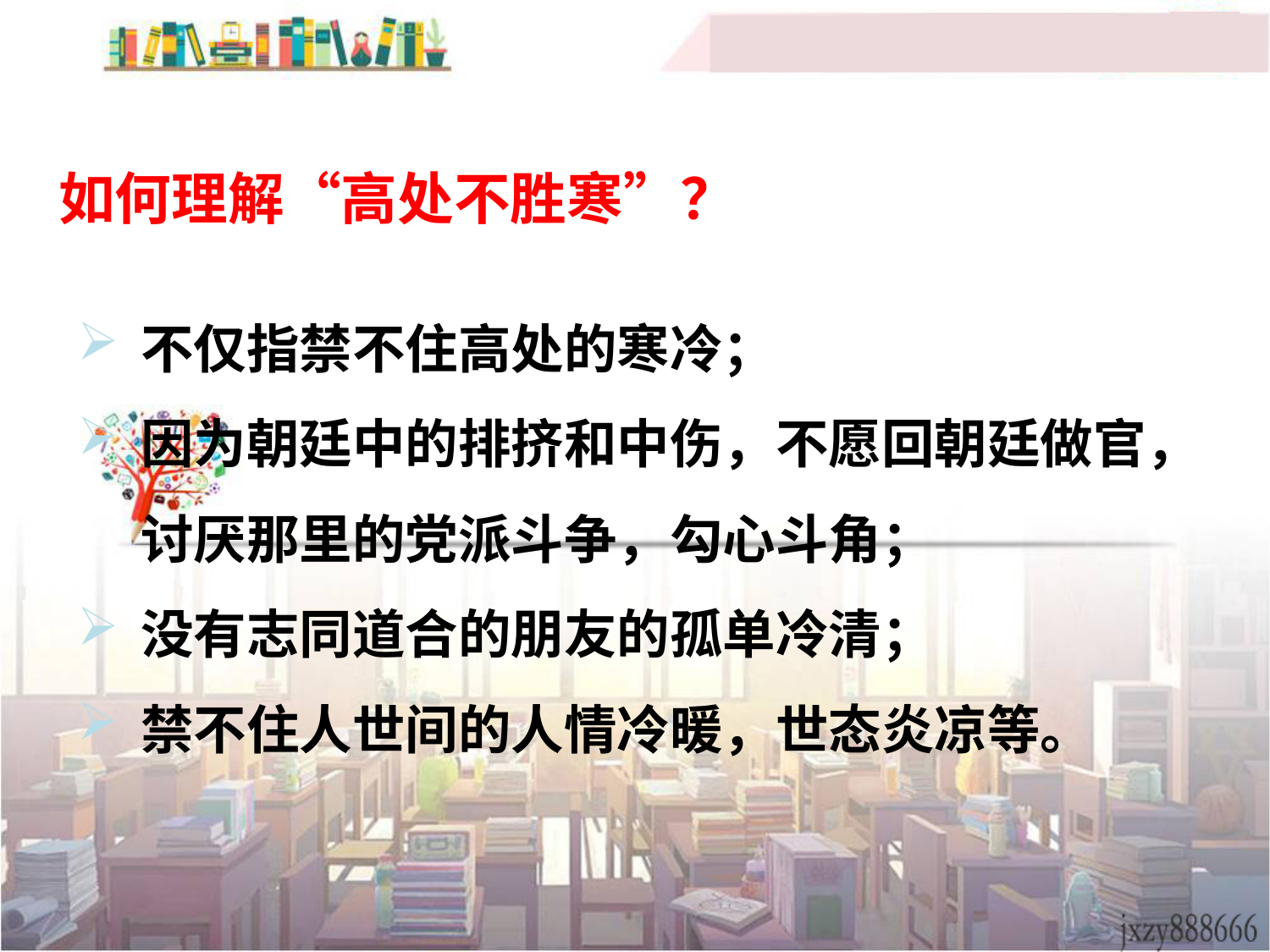

如何理解“高处不胜寒”？
不仅指禁不住高处的寒冷；
因为朝廷中的排挤和中伤，不愿回朝廷做官，讨厌那里的党派斗争，勾心斗角；
没有志同道合的朋友的孤单冷清；
禁不住人世间的人情冷暖，世态炎凉等。